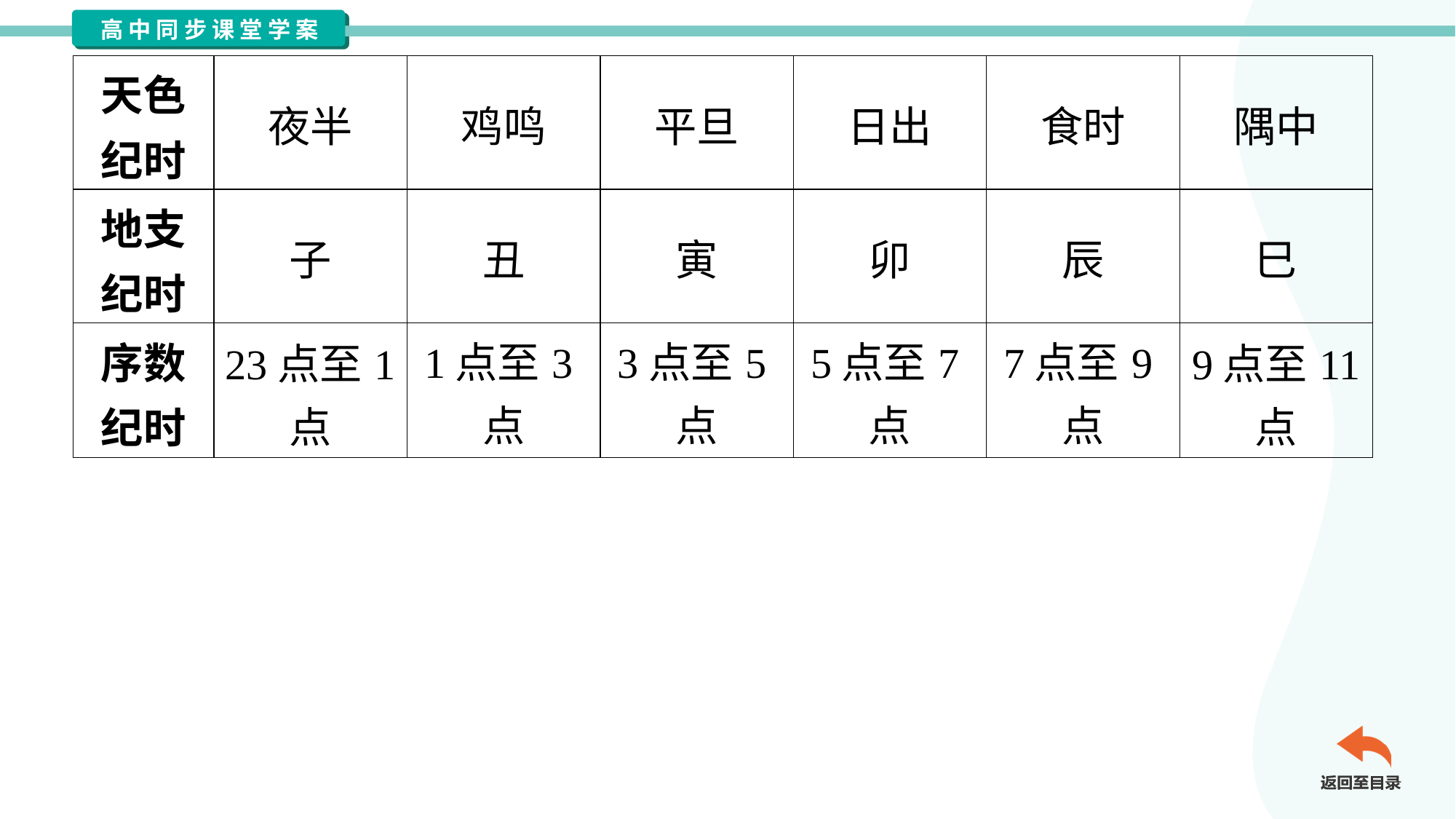

| 天色 纪时 | 夜半 | 鸡鸣 | 平旦 | 日出 | 食时 | 隅中 |
| --- | --- | --- | --- | --- | --- | --- |
| 地支 纪时 | 子 | 丑 | 寅 | 卯 | 辰 | 巳 |
| 序数 纪时 | 23点至1 点 | 1点至3点 | 3点至5点 | 5点至7点 | 7点至9点 | 9点至11 点 |